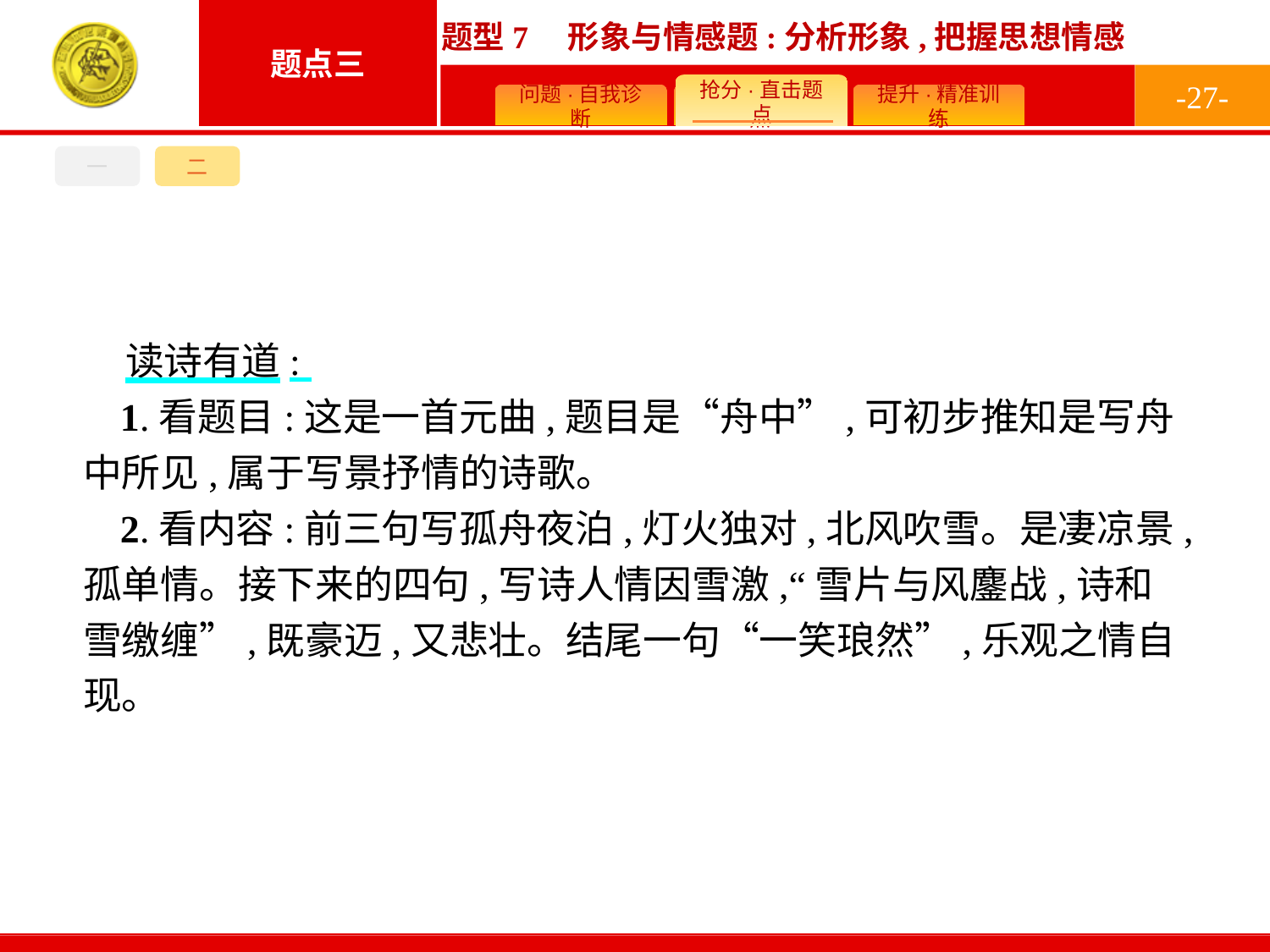

-27-
一
二
读诗有道:
1.看题目:这是一首元曲,题目是“舟中”,可初步推知是写舟中所见,属于写景抒情的诗歌。
2.看内容:前三句写孤舟夜泊,灯火独对,北风吹雪。是凄凉景,孤单情。接下来的四句,写诗人情因雪激,“雪片与风鏖战,诗和雪缴缠”,既豪迈,又悲壮。结尾一句“一笑琅然”,乐观之情自现。